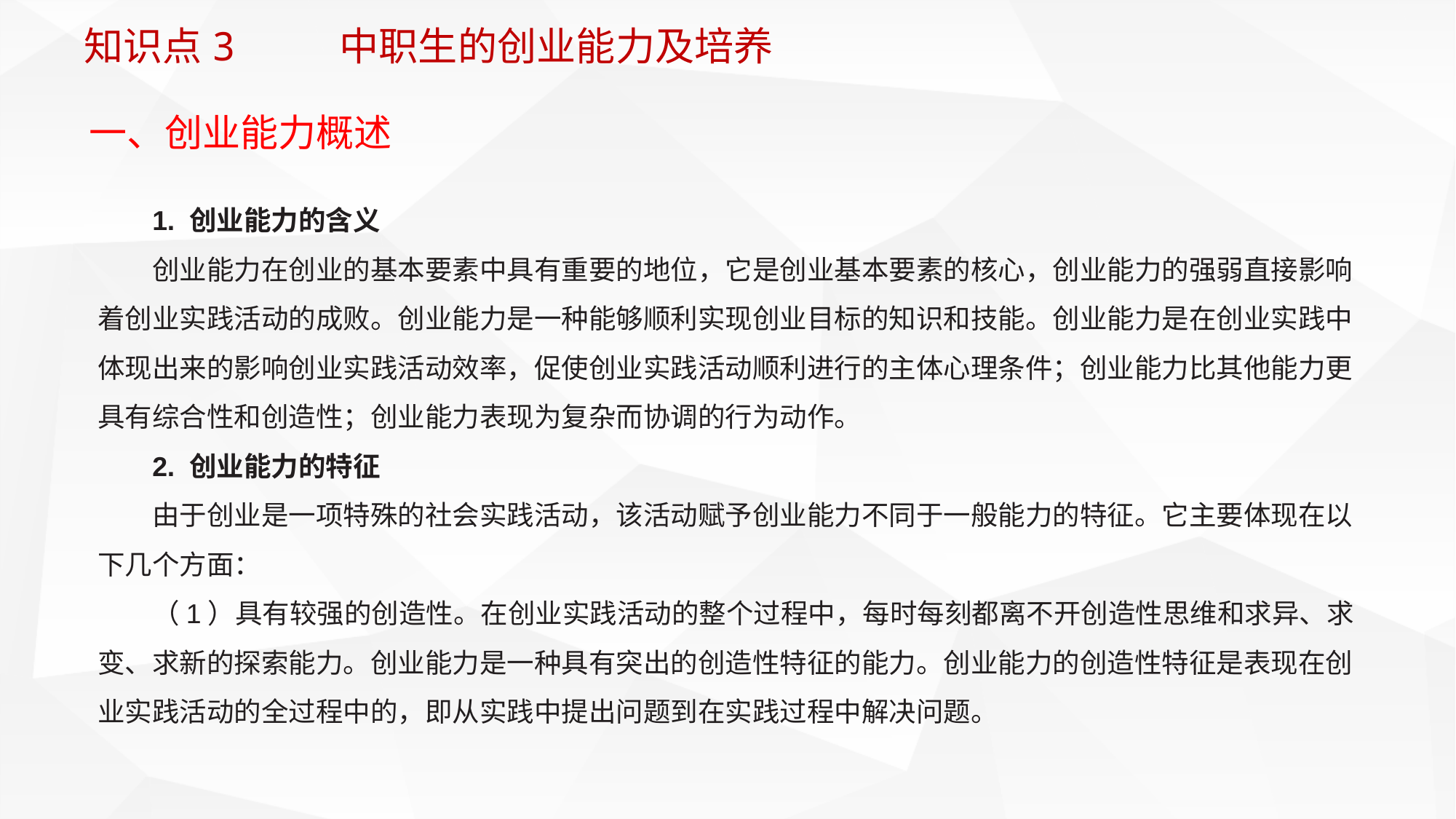

知识点3    中职生的创业能力及培养
一、创业能力概述
1. 创业能力的含义
创业能力在创业的基本要素中具有重要的地位，它是创业基本要素的核心，创业能力的强弱直接影响着创业实践活动的成败。创业能力是一种能够顺利实现创业目标的知识和技能。创业能力是在创业实践中体现出来的影响创业实践活动效率，促使创业实践活动顺利进行的主体心理条件；创业能力比其他能力更具有综合性和创造性；创业能力表现为复杂而协调的行为动作。
2. 创业能力的特征
由于创业是一项特殊的社会实践活动，该活动赋予创业能力不同于一般能力的特征。它主要体现在以下几个方面：
（1）具有较强的创造性。在创业实践活动的整个过程中，每时每刻都离不开创造性思维和求异、求变、求新的探索能力。创业能力是一种具有突出的创造性特征的能力。创业能力的创造性特征是表现在创业实践活动的全过程中的，即从实践中提出问题到在实践过程中解决问题。